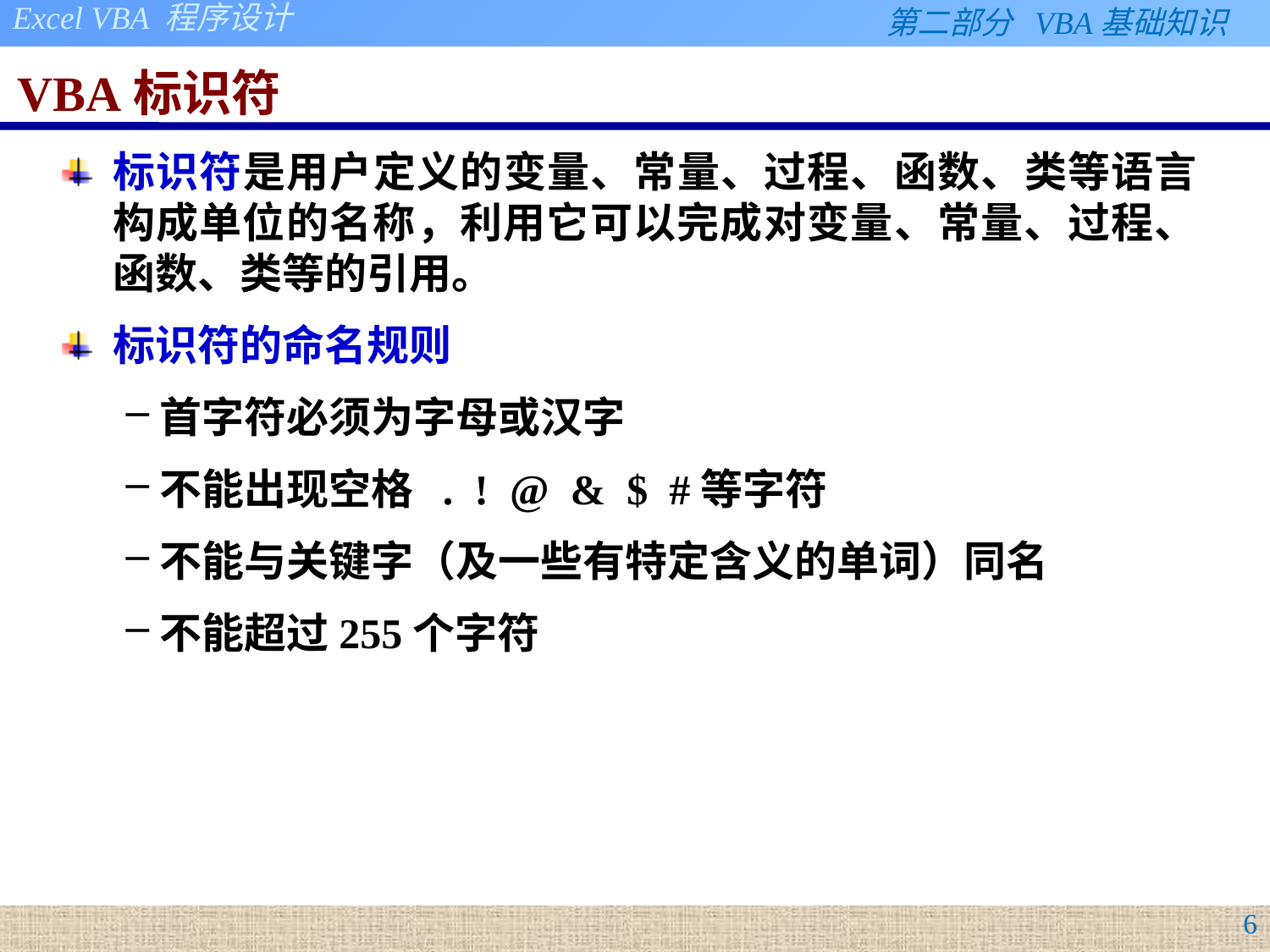

# VBA标识符
标识符是用户定义的变量、常量、过程、函数、类等语言构成单位的名称，利用它可以完成对变量、常量、过程、函数、类等的引用。
标识符的命名规则
首字符必须为字母或汉字
不能出现空格  .  !  @  &  $  #等字符
不能与关键字（及一些有特定含义的单词）同名
不能超过255个字符